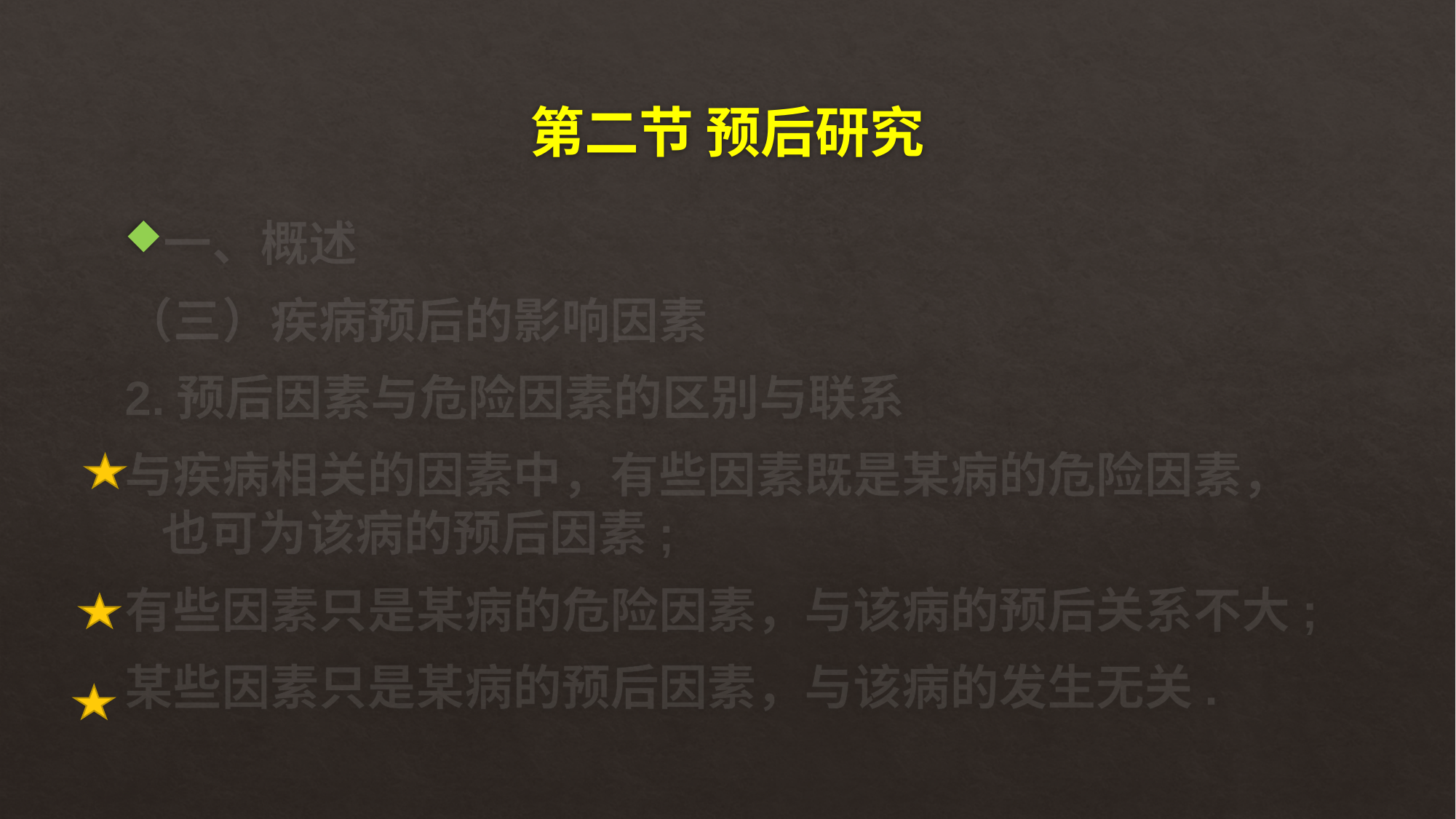

# 第二节 预后研究
一、概述
（三）疾病预后的影响因素
2.预后因素与危险因素的区别与联系
与疾病相关的因素中，有些因素既是某病的危险因素，也可为该病的预后因素;
有些因素只是某病的危险因素，与该病的预后关系不大;
某些因素只是某病的预后因素，与该病的发生无关.